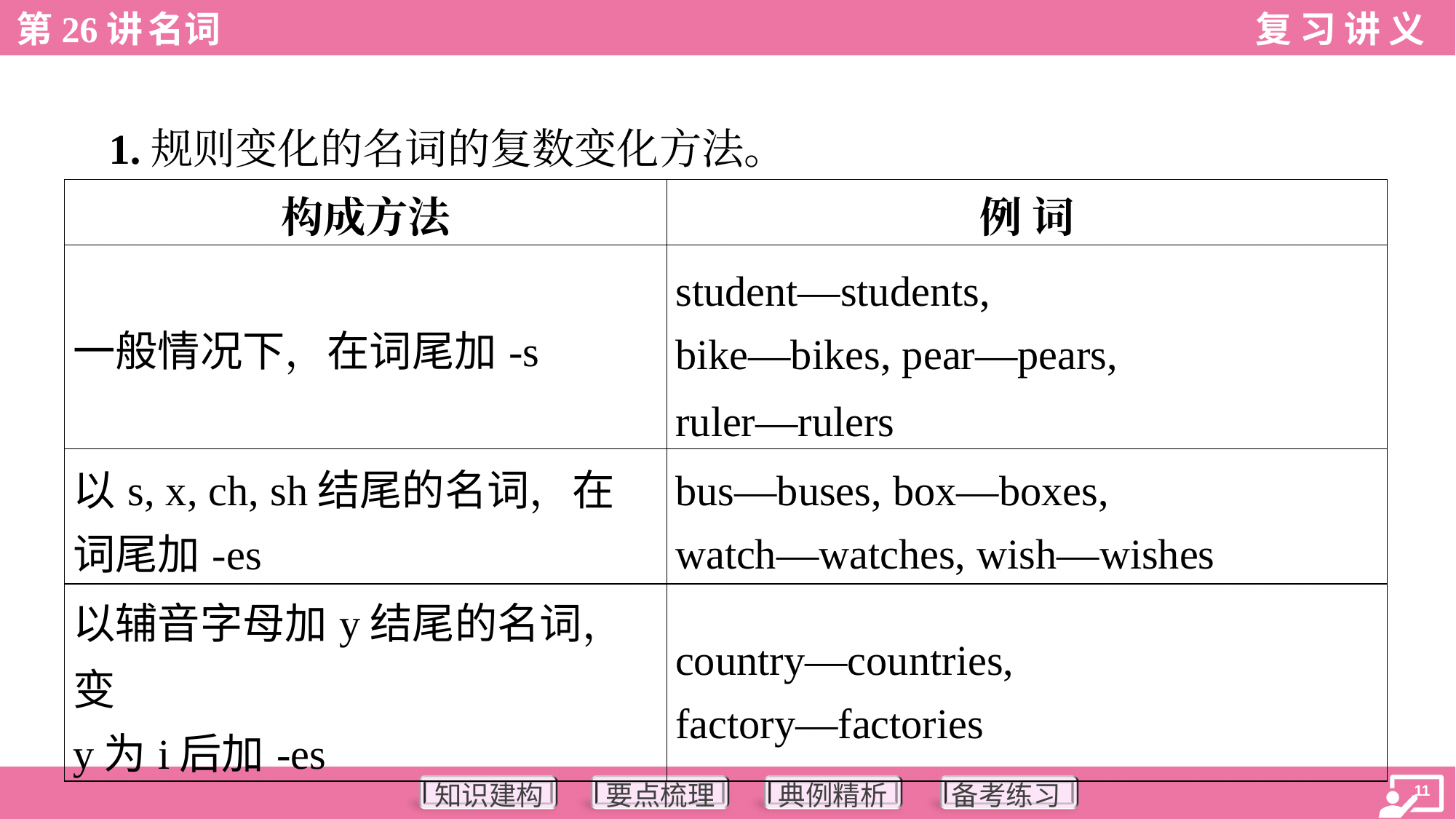

1.规则变化的名词的复数变化方法。
| 构成方法 | 例 词 |
| --- | --- |
| 一般情况下，在词尾加-s | student—students, bike—bikes, pear—pears, ruler—rulers |
| 以s, x, ch, sh结尾的名词，在 词尾加-es | bus—buses, box—boxes, watch—watches, wish—wishes |
| 以辅音字母加y结尾的名词，变 y为i后加-es | country—countries, factory—factories |